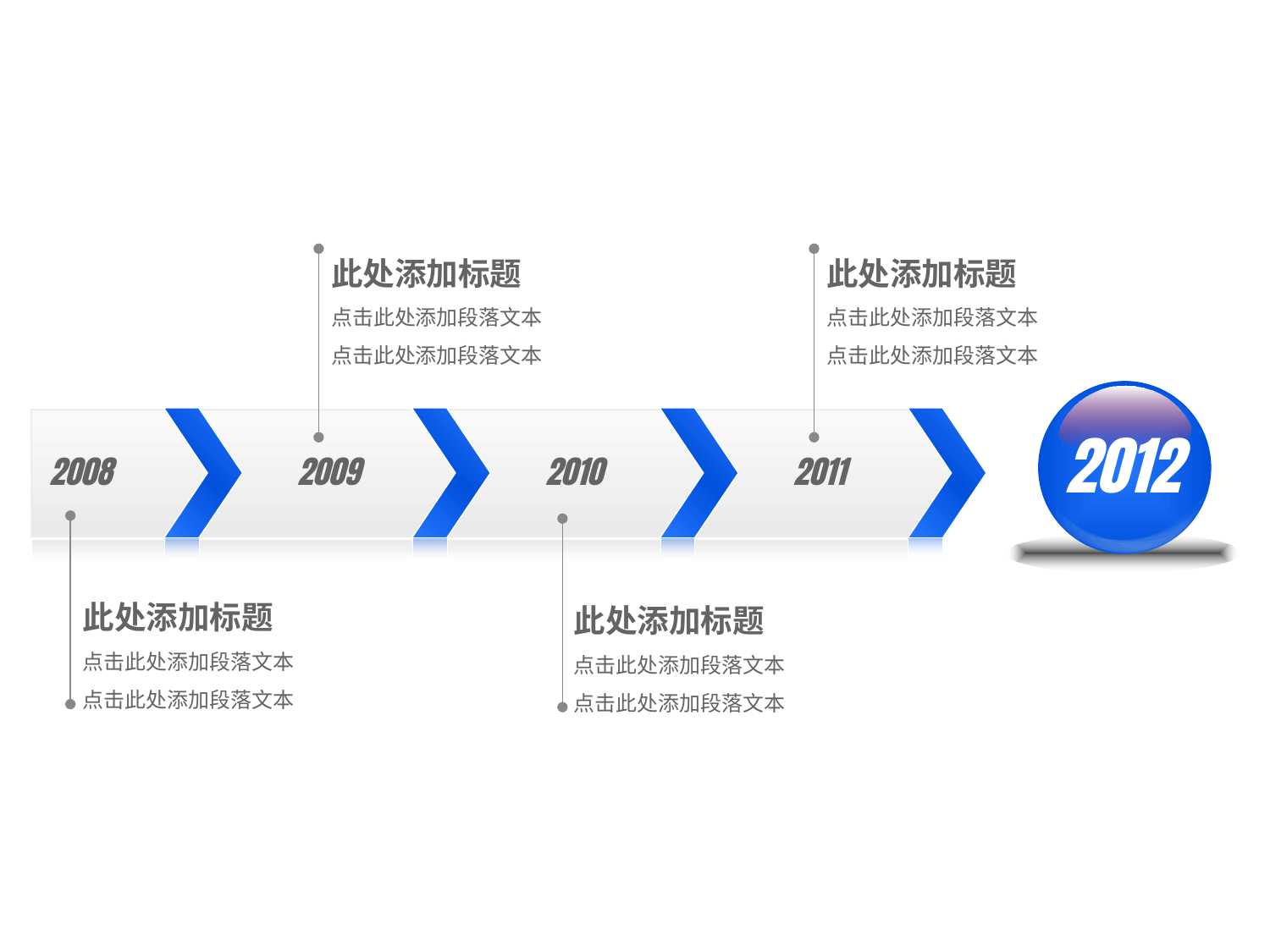

此处添加标题
点击此处添加段落文本
点击此处添加段落文本
此处添加标题
点击此处添加段落文本
点击此处添加段落文本

2012

2008
2009
2010
2011
此处添加标题
点击此处添加段落文本
点击此处添加段落文本
此处添加标题
点击此处添加段落文本
点击此处添加段落文本